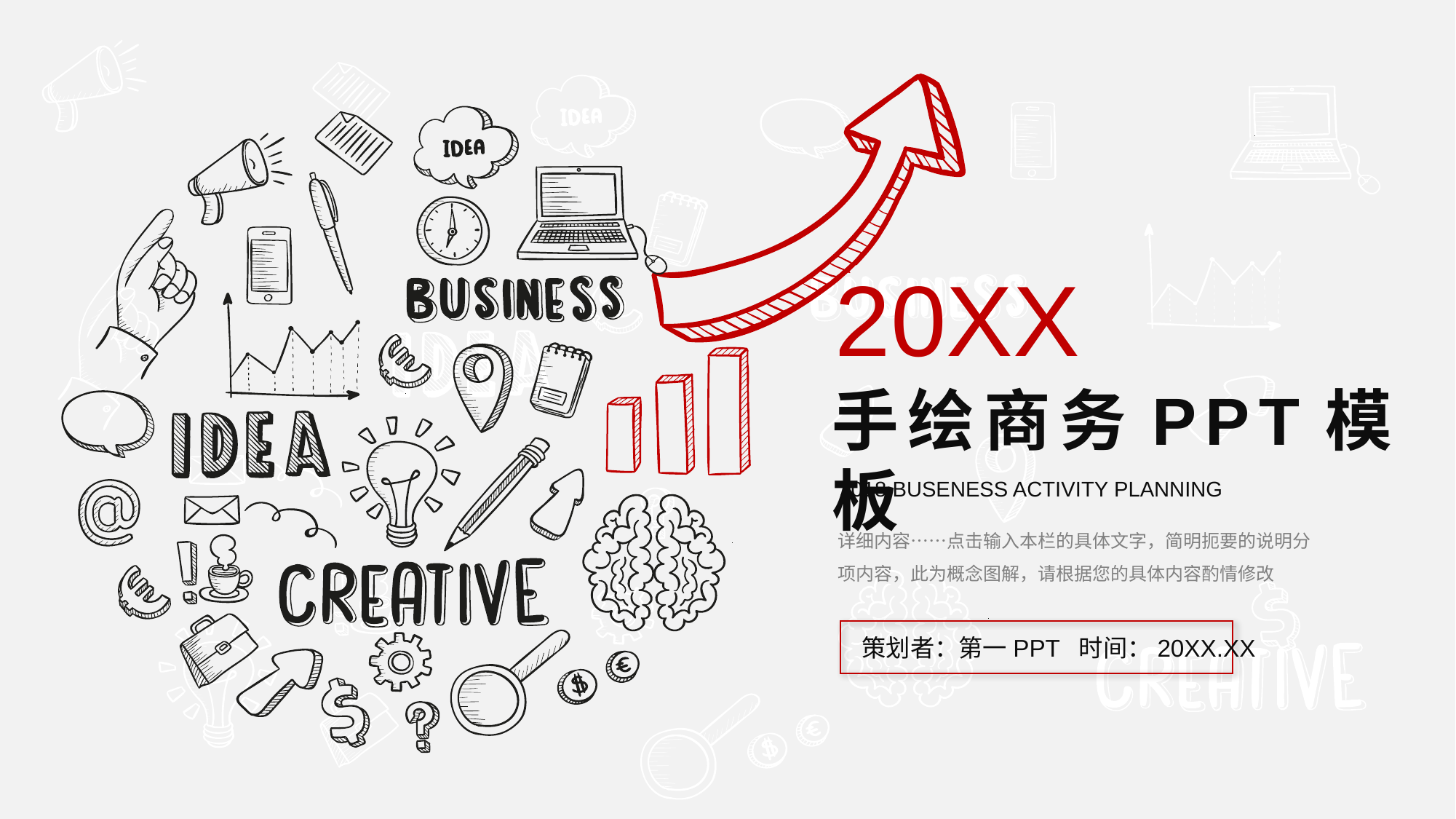

20XX
手绘商务PPT模板
2018 BUSENESS ACTIVITY PLANNING
详细内容……点击输入本栏的具体文字，简明扼要的说明分项内容，此为概念图解，请根据您的具体内容酌情修改

策划者：第一PPT  时间：20XX.XX